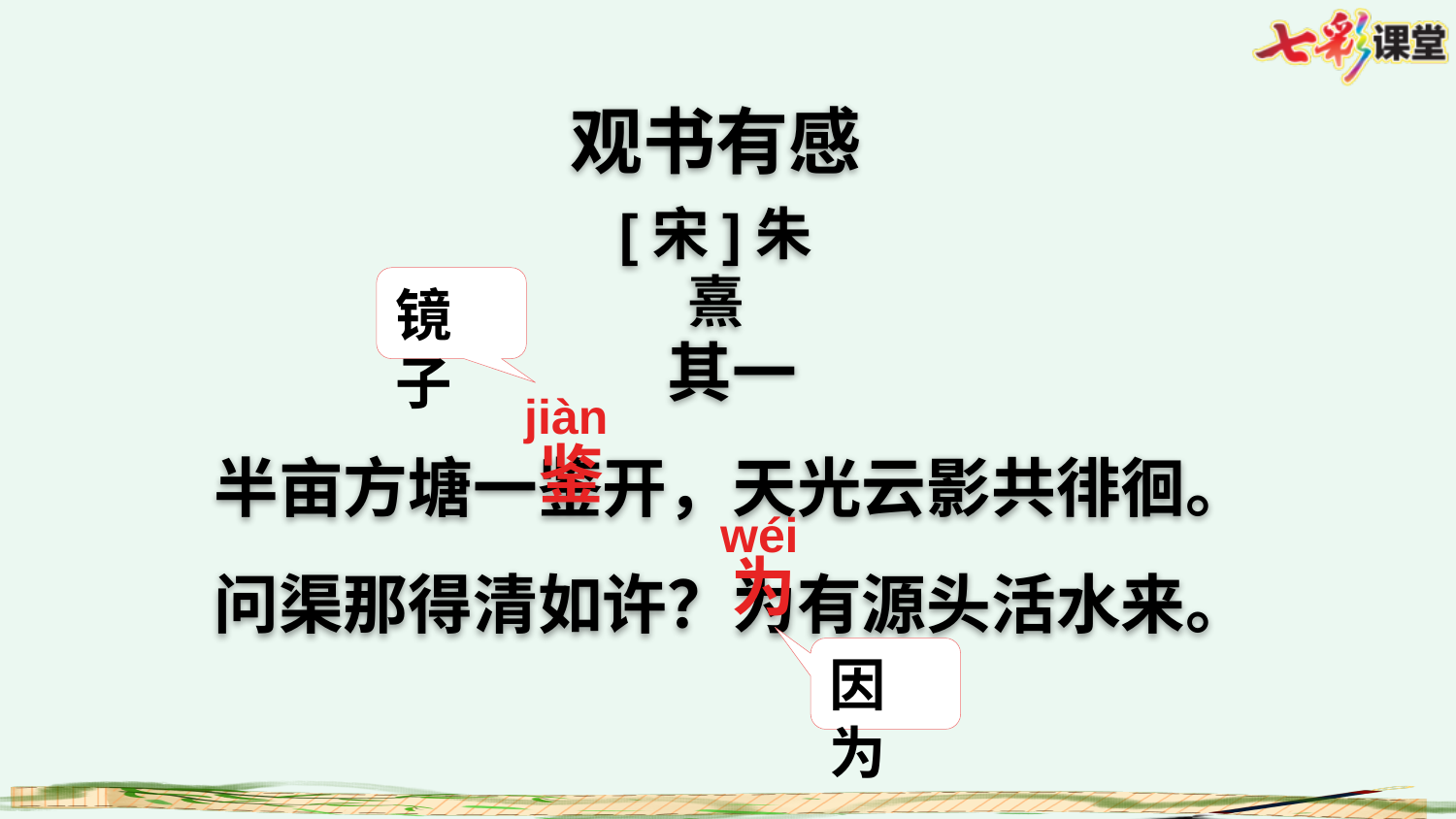

观书有感
[宋]朱熹
镜子
其一
半亩方塘一鉴开，天光云影共徘徊。
问渠那得清如许？为有源头活水来。
jiàn
鉴
wéi
为
因为